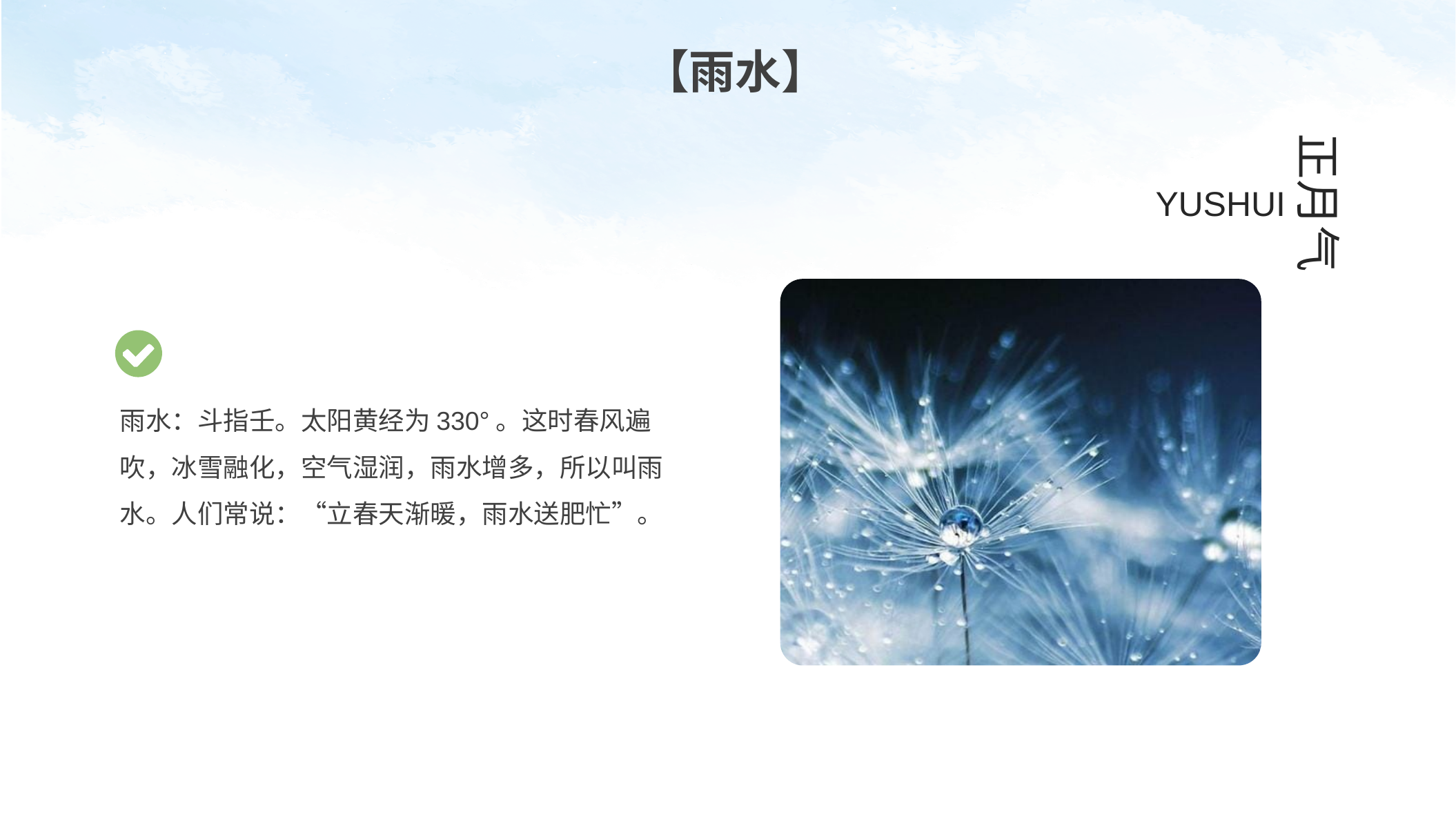

【雨水】

正月气
YUSHUI

雨水：斗指壬。太阳黄经为330°。这时春风遍吹，冰雪融化，空气湿润，雨水增多，所以叫雨水。人们常说：“立春天渐暖，雨水送肥忙”。